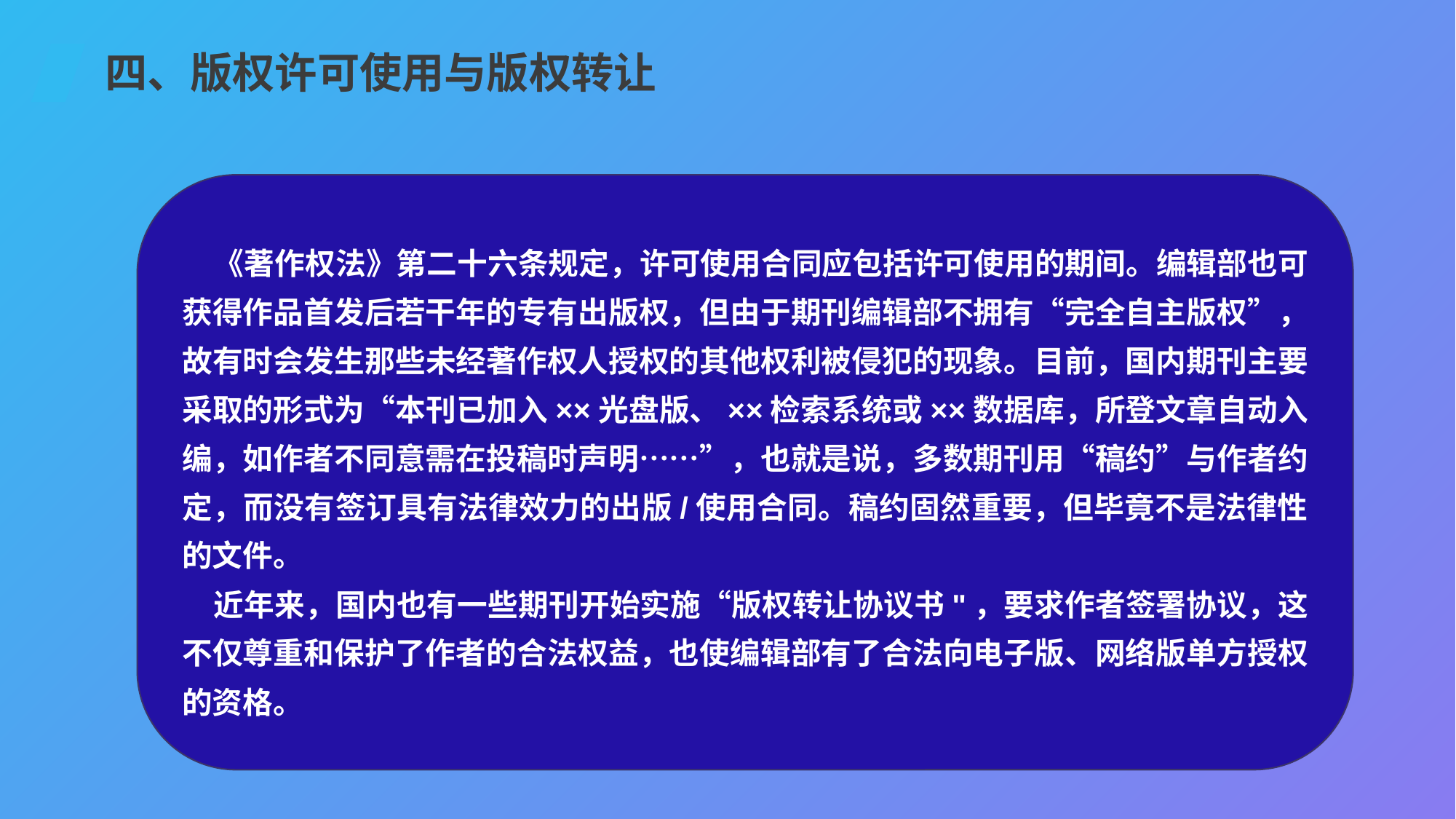

四、版权许可使用与版权转让

《著作权法》第二十六条规定，许可使用合同应包括许可使用的期间。编辑部也可获得作品首发后若干年的专有出版权，但由于期刊编辑部不拥有“完全自主版权”，故有时会发生那些未经著作权人授权的其他权利被侵犯的现象。目前，国内期刊主要采取的形式为“本刊已加入××光盘版、××检索系统或××数据库，所登文章自动入编，如作者不同意需在投稿时声明……”，也就是说，多数期刊用“稿约”与作者约定，而没有签订具有法律效力的出版/使用合同。稿约固然重要，但毕竟不是法律性的文件。
近年来，国内也有一些期刊开始实施“版权转让协议书"，要求作者签署协议，这不仅尊重和保护了作者的合法权益，也使编辑部有了合法向电子版、网络版单方授权的资格。